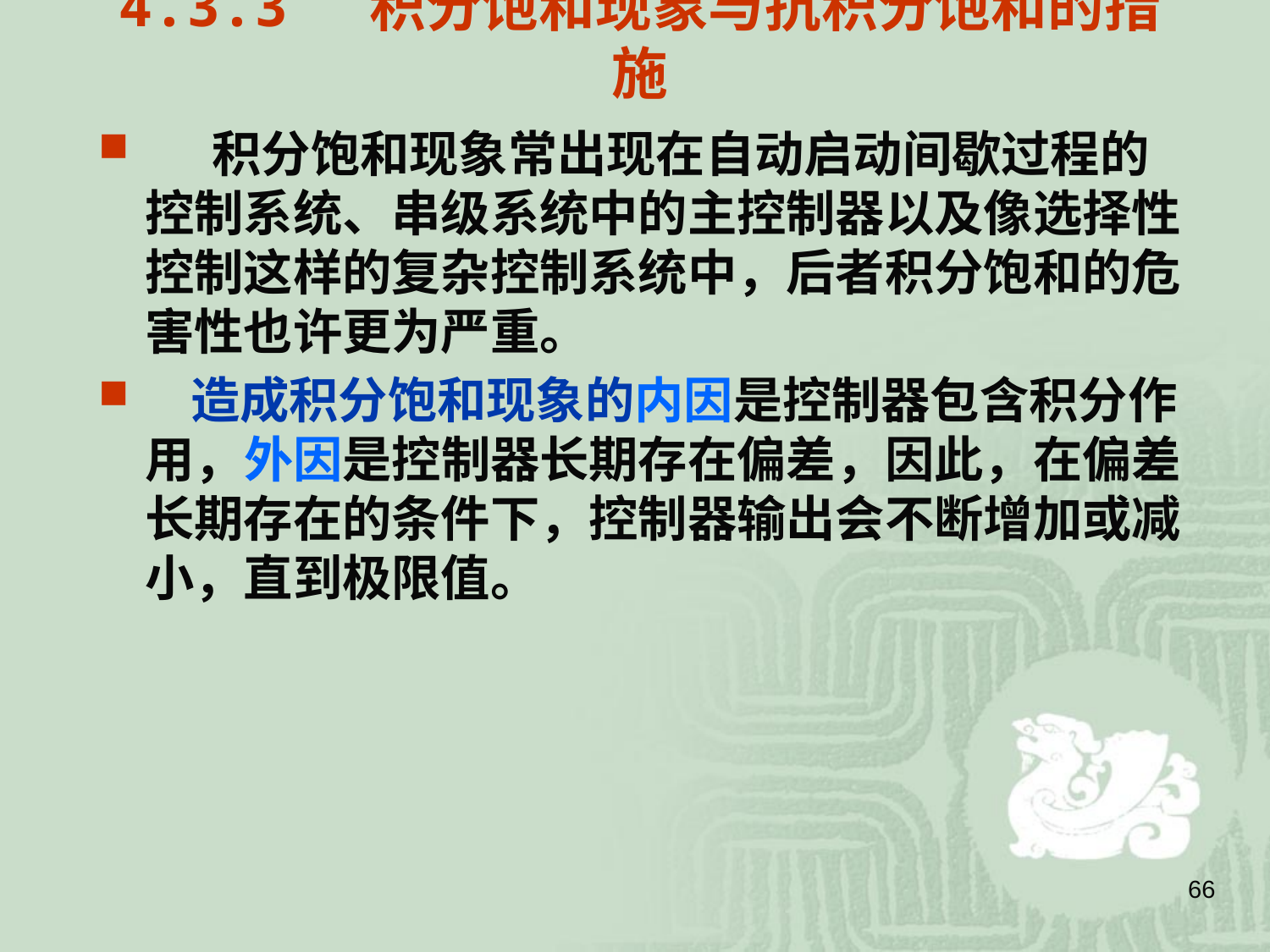

4.3.3  积分饱和现象与抗积分饱和的措施
     积分饱和现象常出现在自动启动间歇过程的控制系统、串级系统中的主控制器以及像选择性控制这样的复杂控制系统中，后者积分饱和的危害性也许更为严重。
   造成积分饱和现象的内因是控制器包含积分作用，外因是控制器长期存在偏差，因此，在偏差长期存在的条件下，控制器输出会不断增加或减小，直到极限值。
66